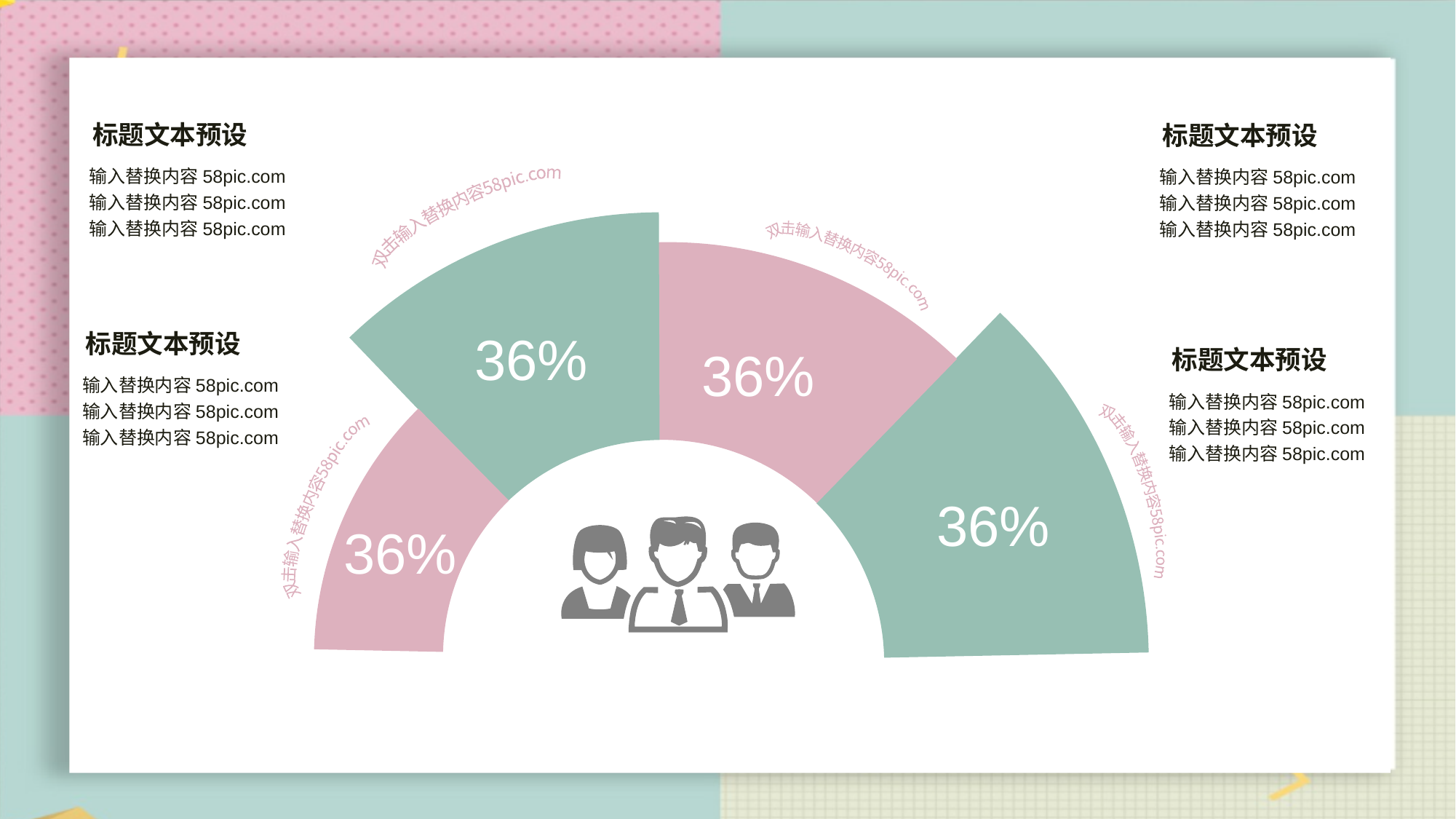

标题文本预设
标题文本预设
输入替换内容58pic.com输入替换内容58pic.com输入替换内容58pic.com
输入替换内容58pic.com输入替换内容58pic.com输入替换内容58pic.com
双击输入替换内容58pic.com

双击输入替换内容58pic.com

36%
36%

双击输入替换内容58pic.com
双击输入替换内容58pic.com
36%
36%

标题文本预设
标题文本预设
输入替换内容58pic.com输入替换内容58pic.com输入替换内容58pic.com
输入替换内容58pic.com输入替换内容58pic.com输入替换内容58pic.com